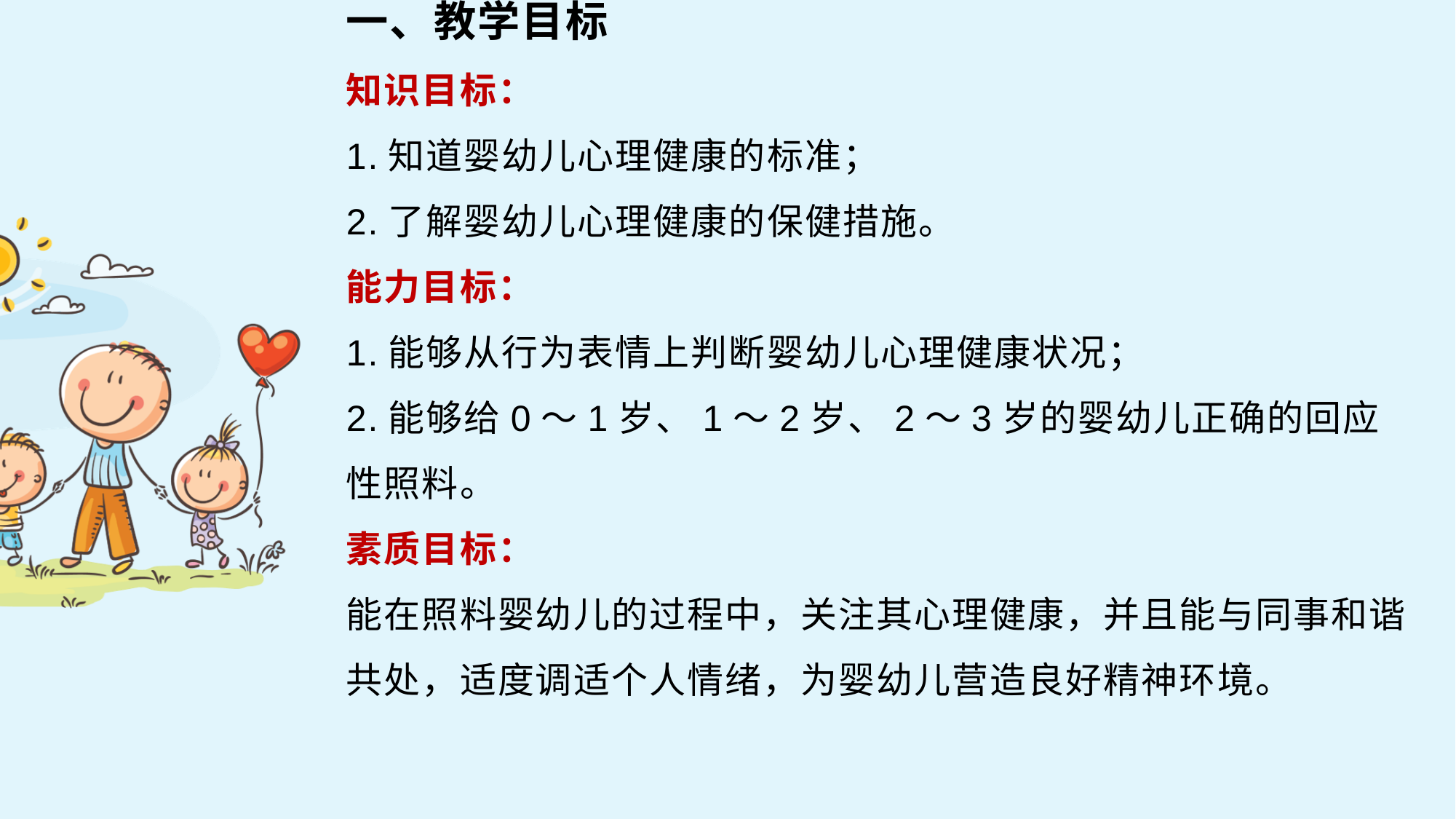

一、教学目标
知识目标：
1.知道婴幼儿心理健康的标准；
2.了解婴幼儿心理健康的保健措施。
能力目标：
1.能够从行为表情上判断婴幼儿心理健康状况；
2.能够给0～1岁、1～2岁、2～3岁的婴幼儿正确的回应性照料。
素质目标：
能在照料婴幼儿的过程中，关注其心理健康，并且能与同事和谐共处，适度调适个人情绪，为婴幼儿营造良好精神环境。